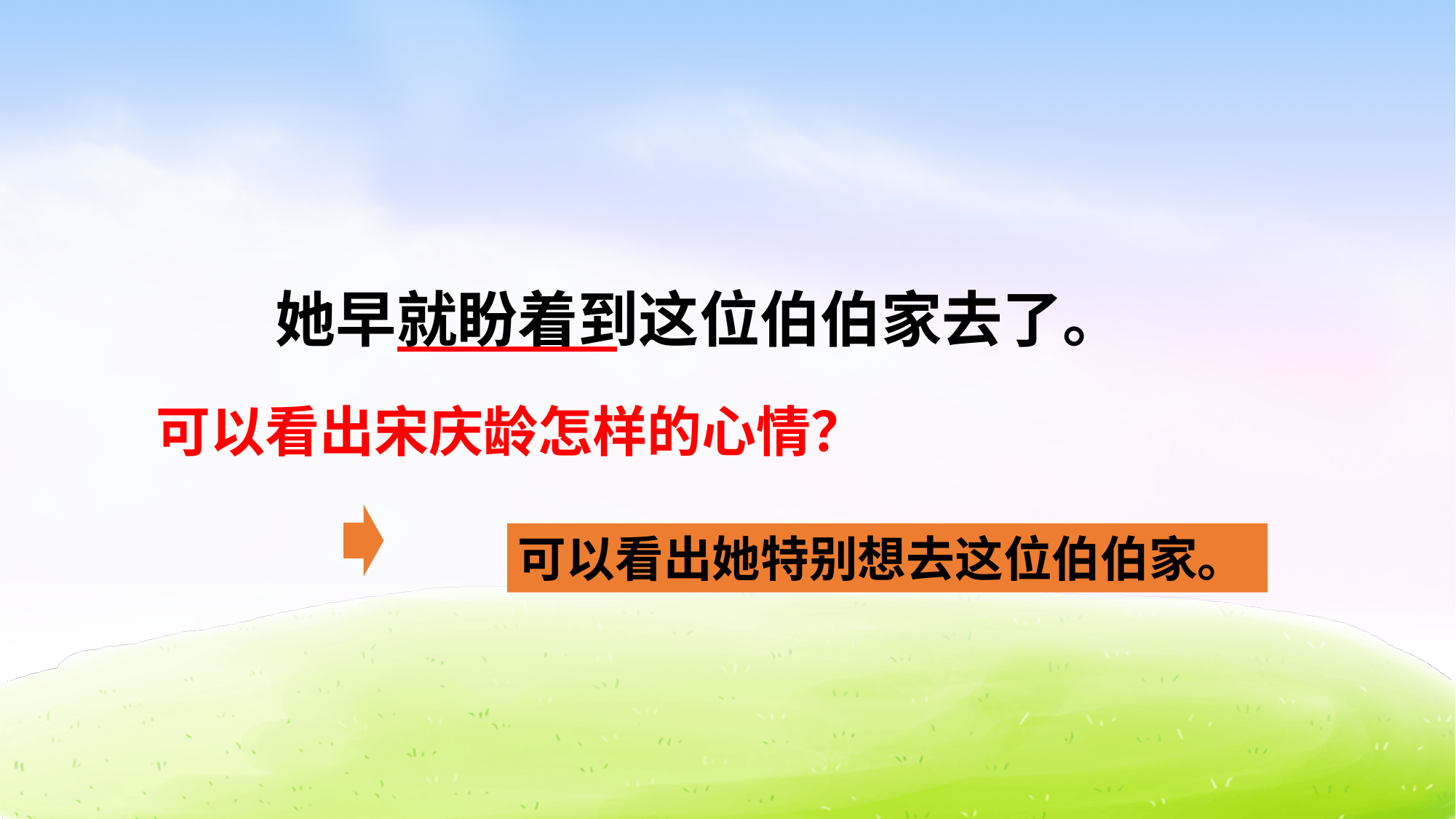

她早就盼着到这位伯伯家去了。
可以看出宋庆龄怎样的心情？

可以看出她特别想去这位伯伯家。